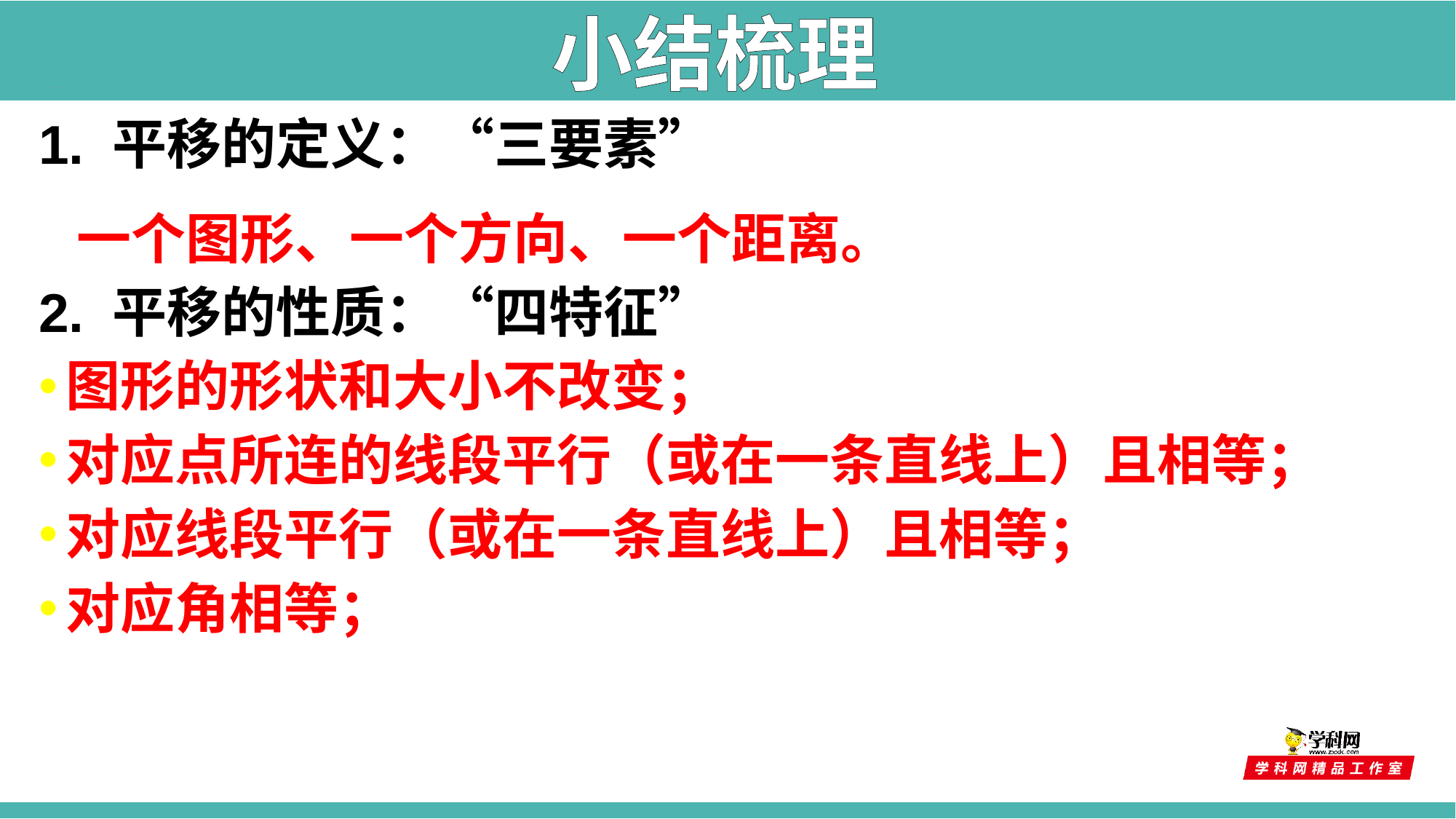

小结梳理
1. 平移的定义：“三要素”
  一个图形、一个方向、一个距离。
2. 平移的性质：“四特征”
图形的形状和大小不改变；
对应点所连的线段平行（或在一条直线上）且相等；
对应线段平行（或在一条直线上）且相等；
对应角相等；